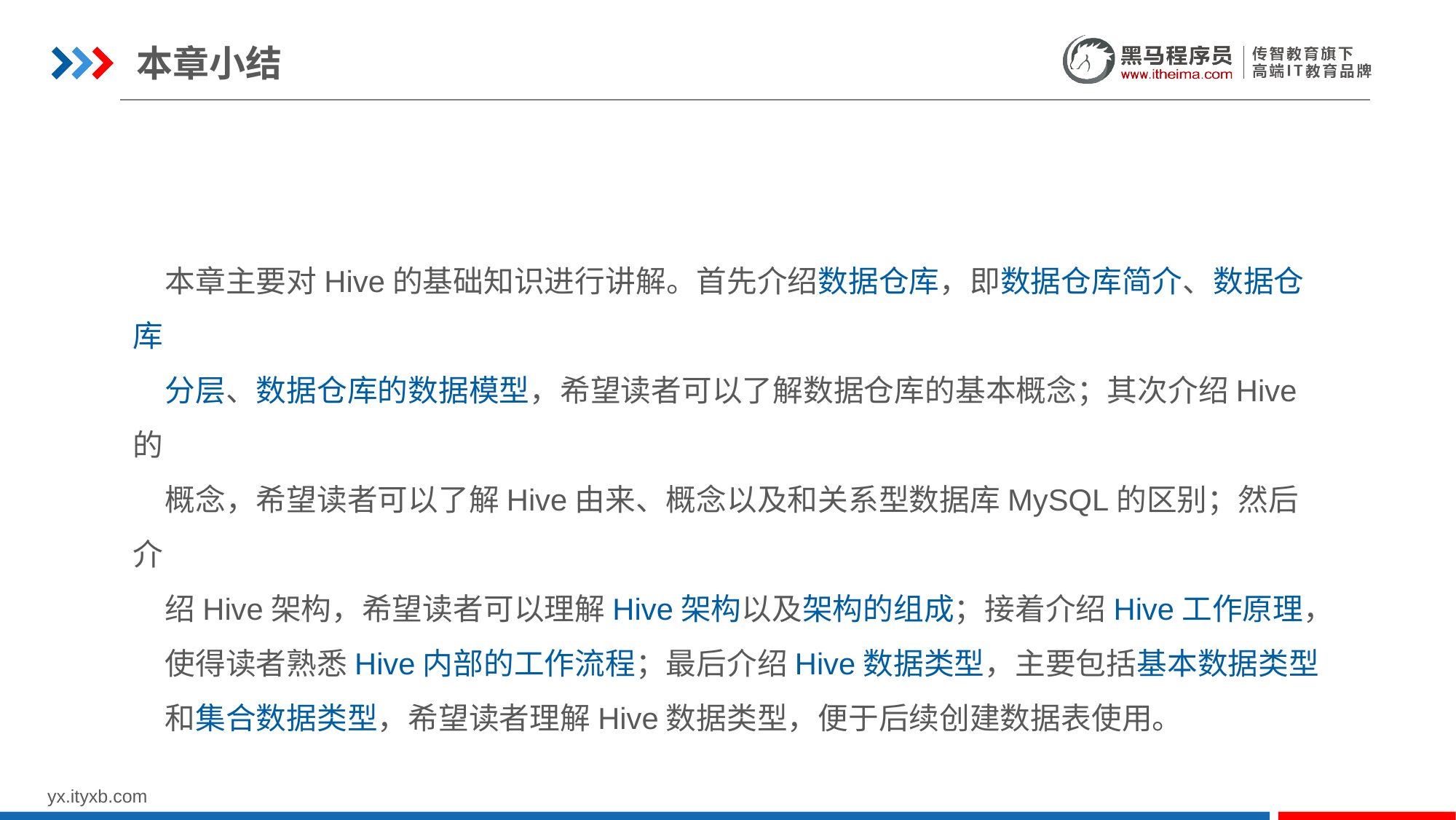

本章小结
本章主要对Hive的基础知识进行讲解。首先介绍数据仓库，即数据仓库简介、数据仓库
分层、数据仓库的数据模型，希望读者可以了解数据仓库的基本概念；其次介绍Hive的
概念，希望读者可以了解Hive由来、概念以及和关系型数据库MySQL的区别；然后介
绍Hive架构，希望读者可以理解Hive架构以及架构的组成；接着介绍Hive工作原理，
使得读者熟悉Hive内部的工作流程；最后介绍Hive数据类型，主要包括基本数据类型
和集合数据类型，希望读者理解Hive数据类型，便于后续创建数据表使用。